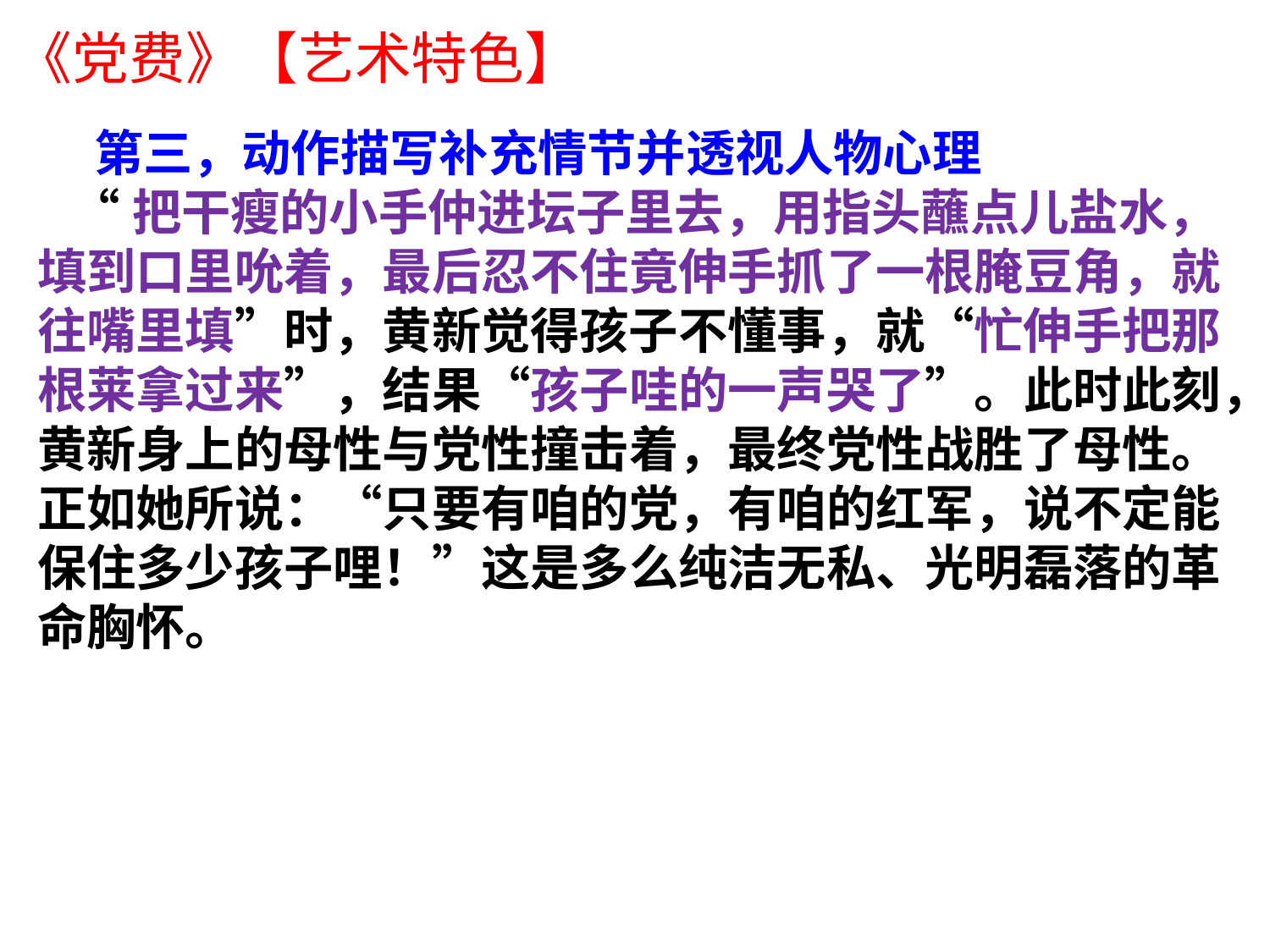

《党费》【艺术特色】
    第三，动作描写补充情节并透视人物心理
   “把干瘦的小手仲进坛子里去，用指头蘸点儿盐水，填到口里吮着，最后忍不住竟伸手抓了一根腌豆角，就往嘴里填”时，黄新觉得孩子不懂事，就“忙伸手把那根莱拿过来”，结果“孩子哇的一声哭了”。此时此刻，黄新身上的母性与党性撞击着，最终党性战胜了母性。正如她所说：“只要有咱的党，有咱的红军，说不定能保住多少孩子哩！”这是多么纯洁无私、光明磊落的革命胸怀。